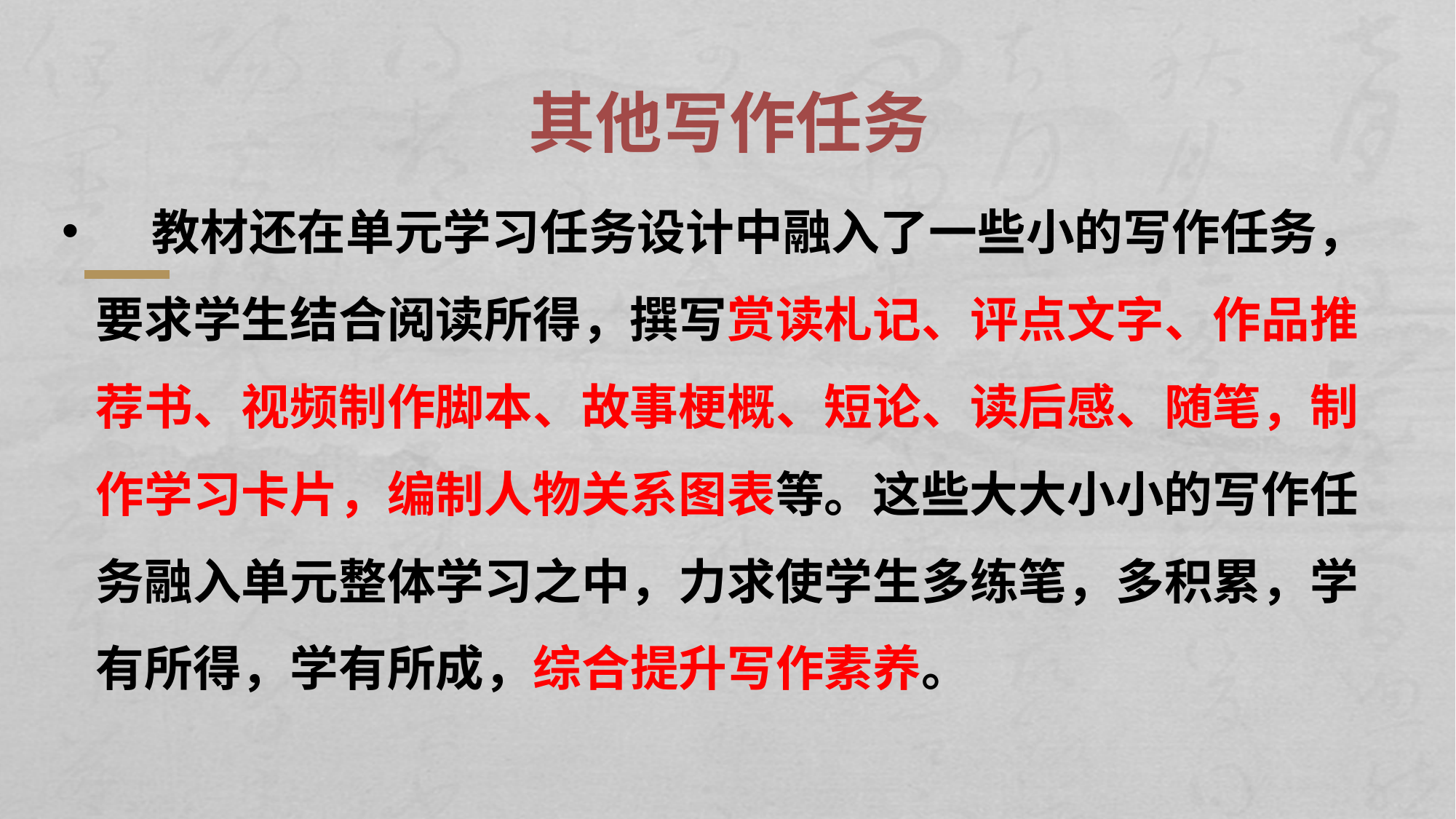

其他写作任务
    教材还在单元学习任务设计中融入了一些小的写作任务，要求学生结合阅读所得，撰写赏读札记、评点文字、作品推荐书、视频制作脚本、故事梗概、短论、读后感、随笔，制作学习卡片，编制人物关系图表等。这些大大小小的写作任务融入单元整体学习之中，力求使学生多练笔，多积累，学有所得，学有所成，综合提升写作素养。